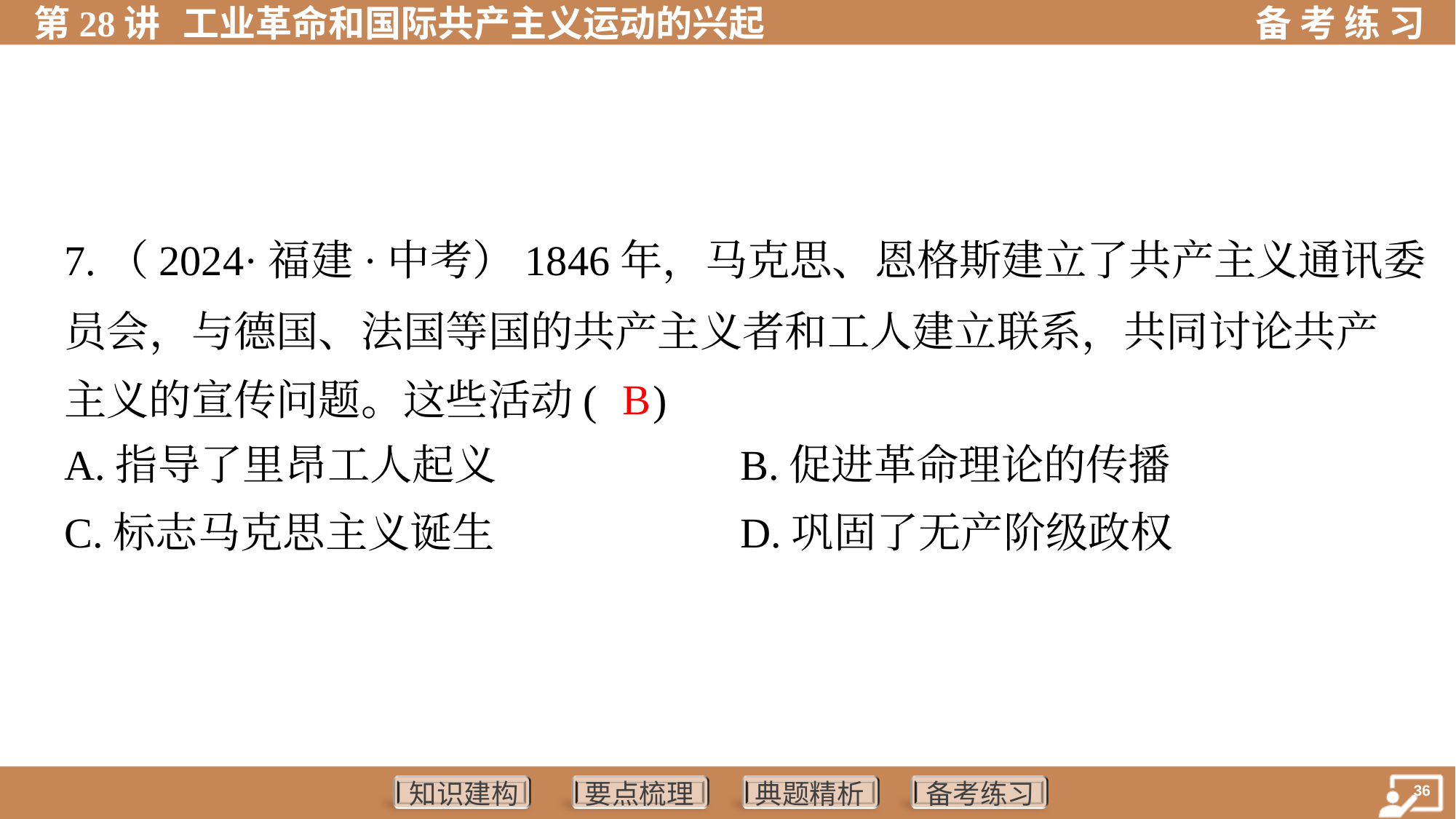

7.（2024·福建·中考）1846年，马克思、恩格斯建立了共产主义通讯委
员会，与德国、法国等国的共产主义者和工人建立联系，共同讨论共产
主义的宣传问题。这些活动(     )
B
A.指导了里昂工人起义	B.促进革命理论的传播
C.标志马克思主义诞生	D.巩固了无产阶级政权